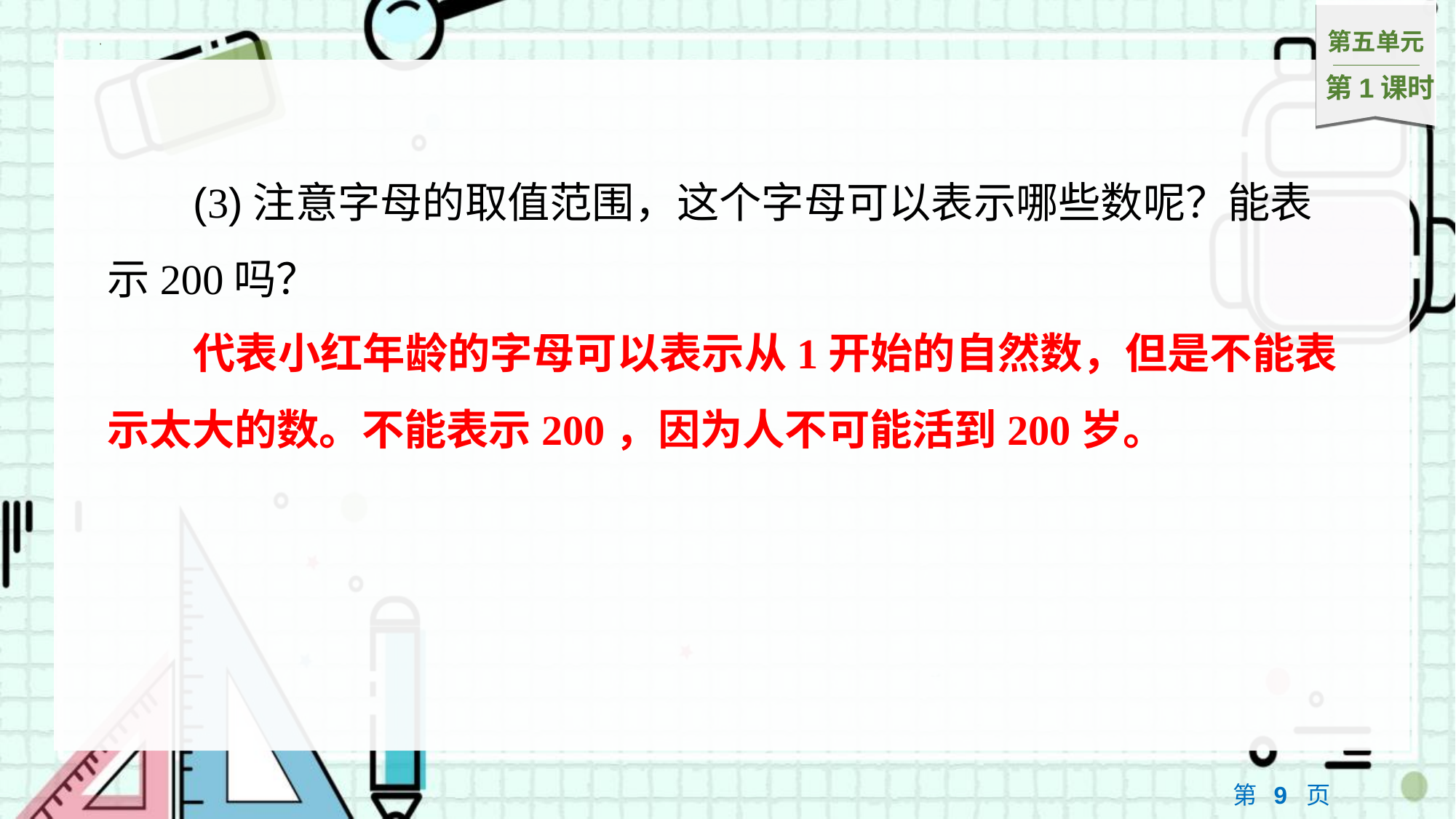

(3)注意字母的取值范围，这个字母可以表示哪些数呢？能表示200吗？
代表小红年龄的字母可以表示从1开始的自然数，但是不能表示太大的数。不能表示200，因为人不可能活到200岁。